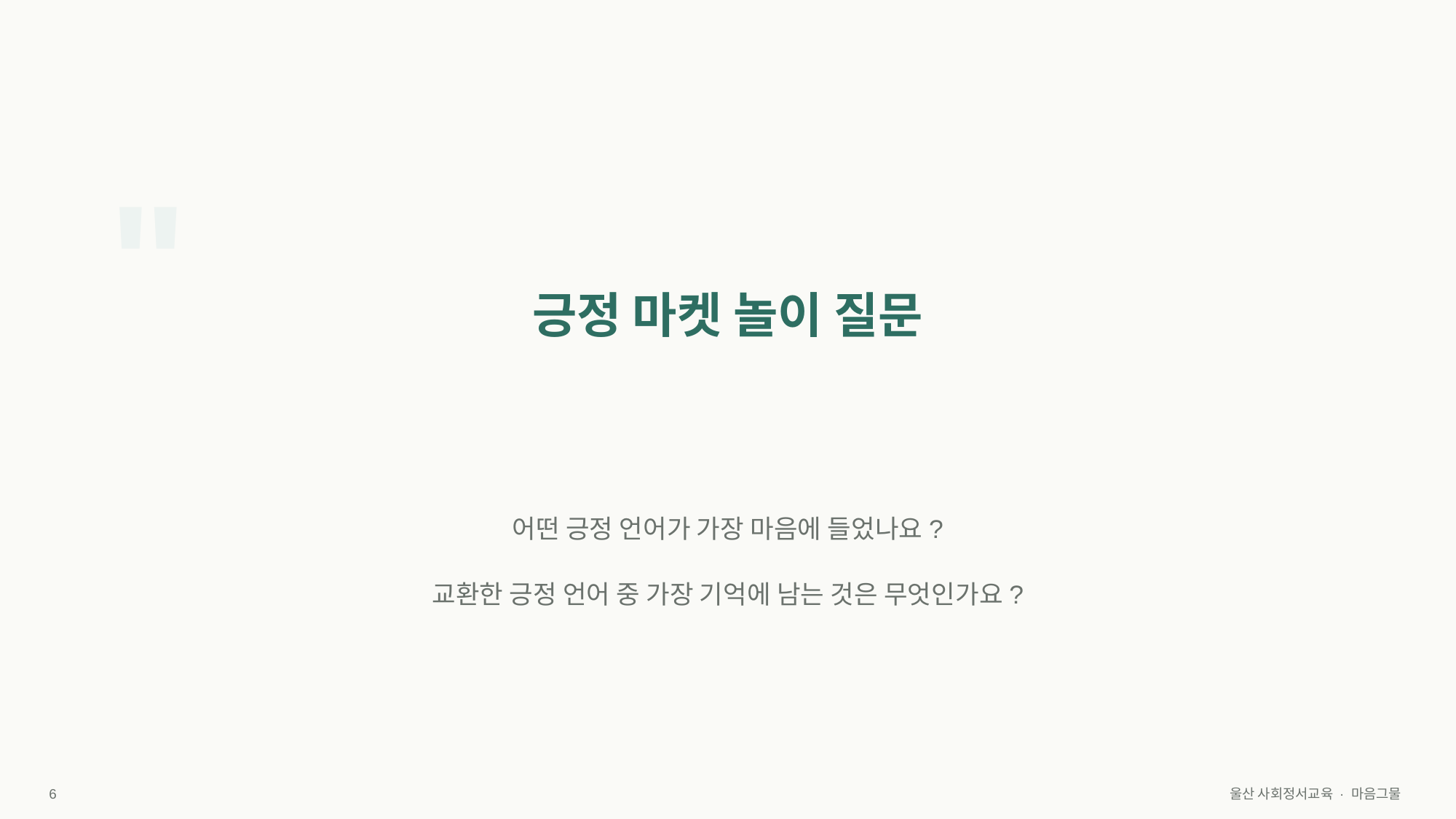

"
긍정 마켓 놀이 질문
어떤 긍정 언어가 가장 마음에 들었나요?
교환한 긍정 언어 중 가장 기억에 남는 것은 무엇인가요?
6
울산 사회정서교육 · 마음그물